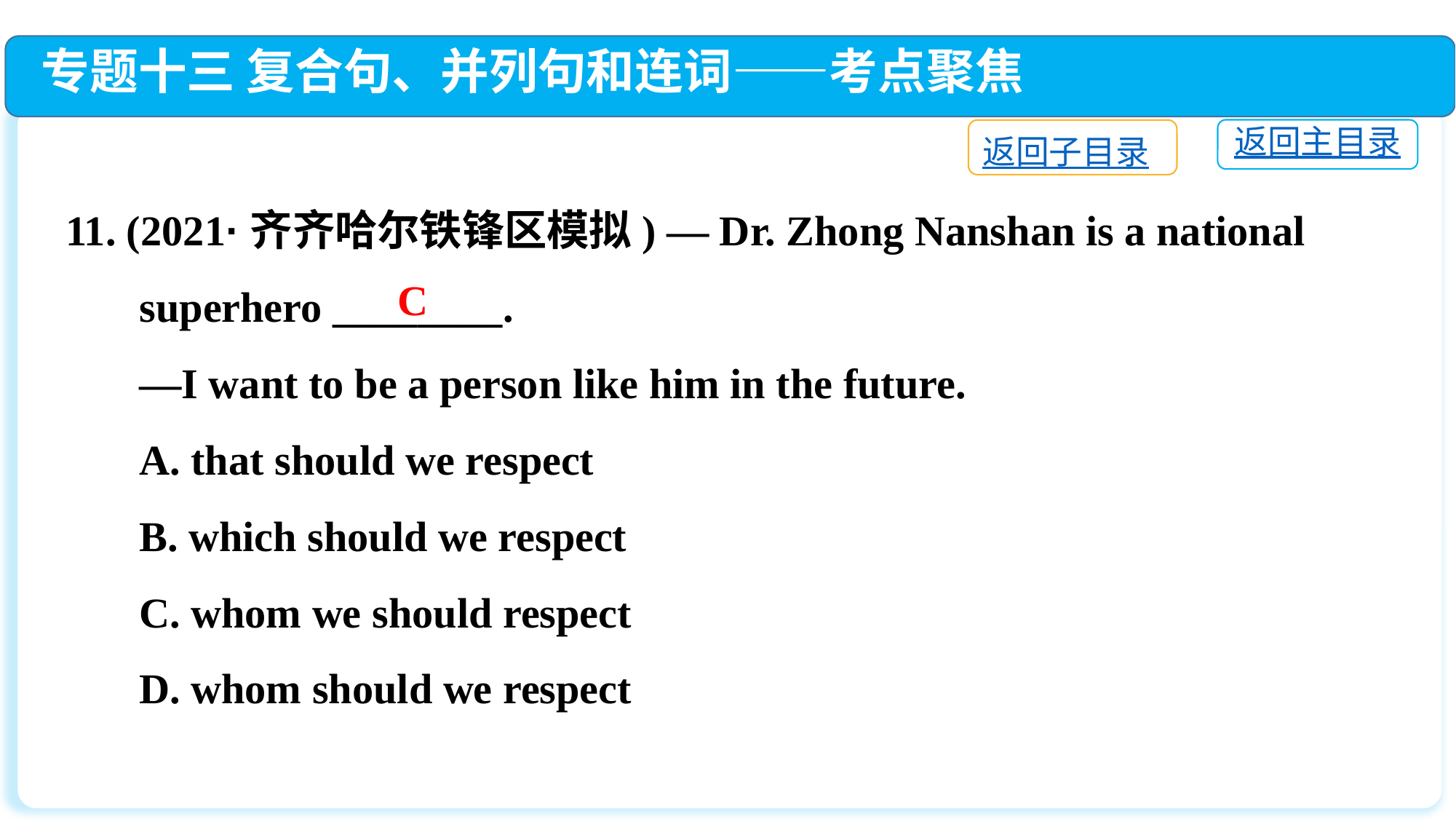

专题十三 复合句、并列句和连词——考点聚焦

返回主目录

返回子目录
11. (2021·齐齐哈尔铁锋区模拟) — Dr. Zhong Nanshan is a national
       superhero ________.
       —I want to be a person like him in the future.
       A. that should we respect
       B. which should we respect
       C. whom we should respect
       D. whom should we respect

C